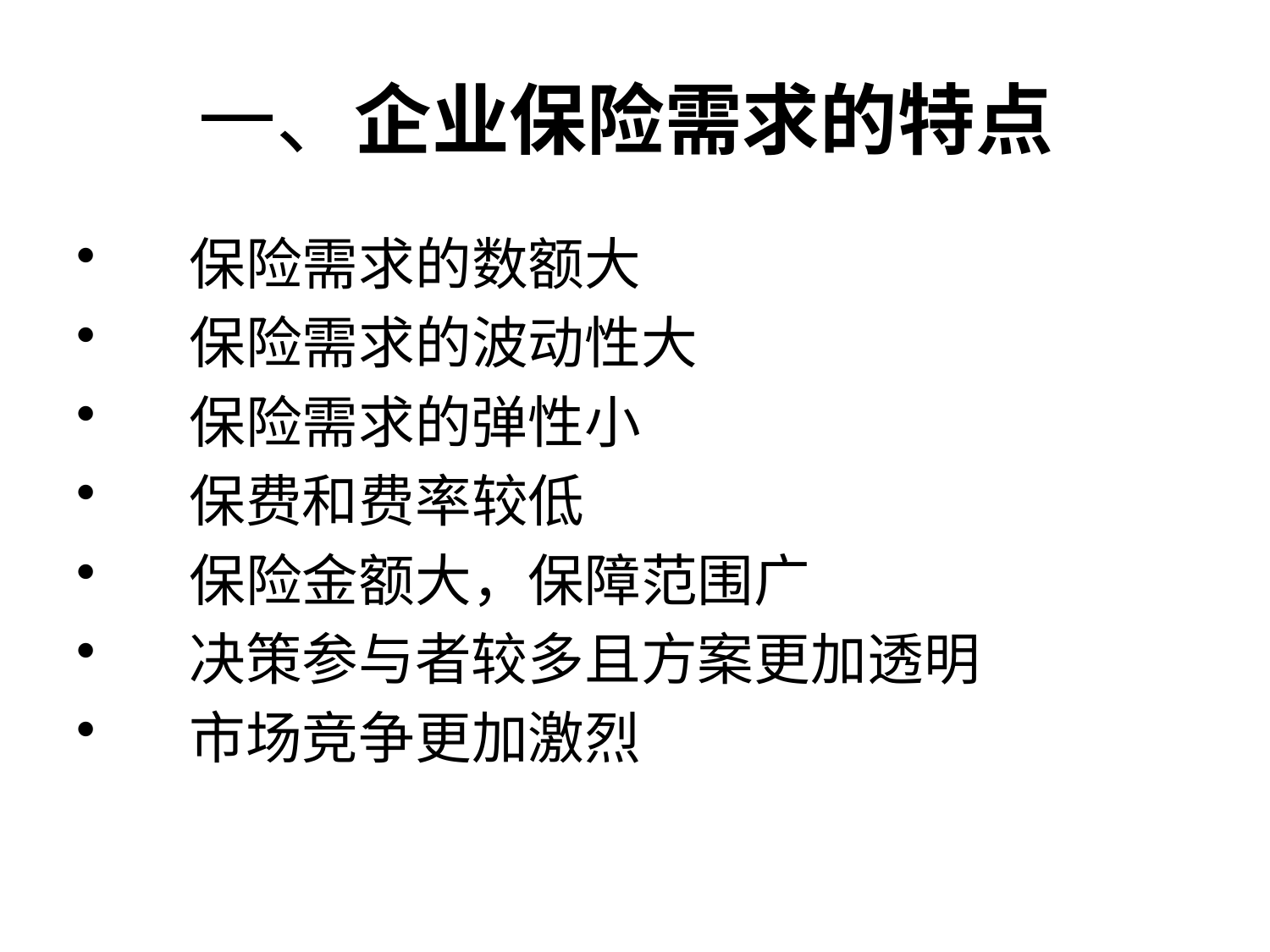

# 一、企业保险需求的特点
保险需求的数额大
保险需求的波动性大
保险需求的弹性小
保费和费率较低
保险金额大，保障范围广
决策参与者较多且方案更加透明
市场竞争更加激烈